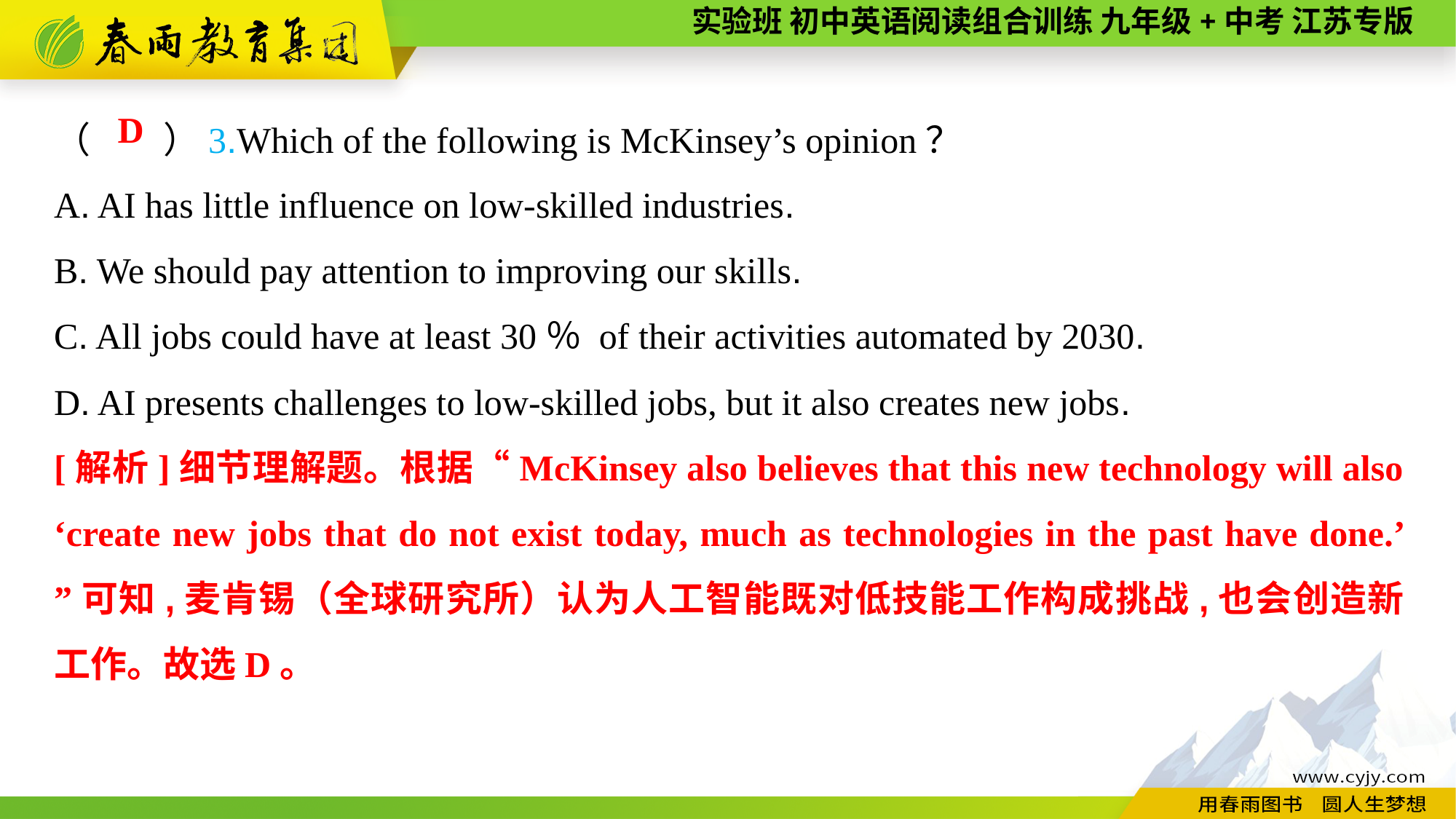

（　　）3.Which of the following is McKinsey’s opinion？
A. AI has little influence on low-skilled industries.
B. We should pay attention to improving our skills.
C. All jobs could have at least 30％ of their activities automated by 2030.
D. AI presents challenges to low-skilled jobs, but it also creates new jobs.
D
[解析]细节理解题。根据“McKinsey also believes that this new technology will also ‘create new jobs that do not exist today, much as technologies in the past have done.’ ”可知,麦肯锡（全球研究所）认为人工智能既对低技能工作构成挑战,也会创造新工作。故选D。